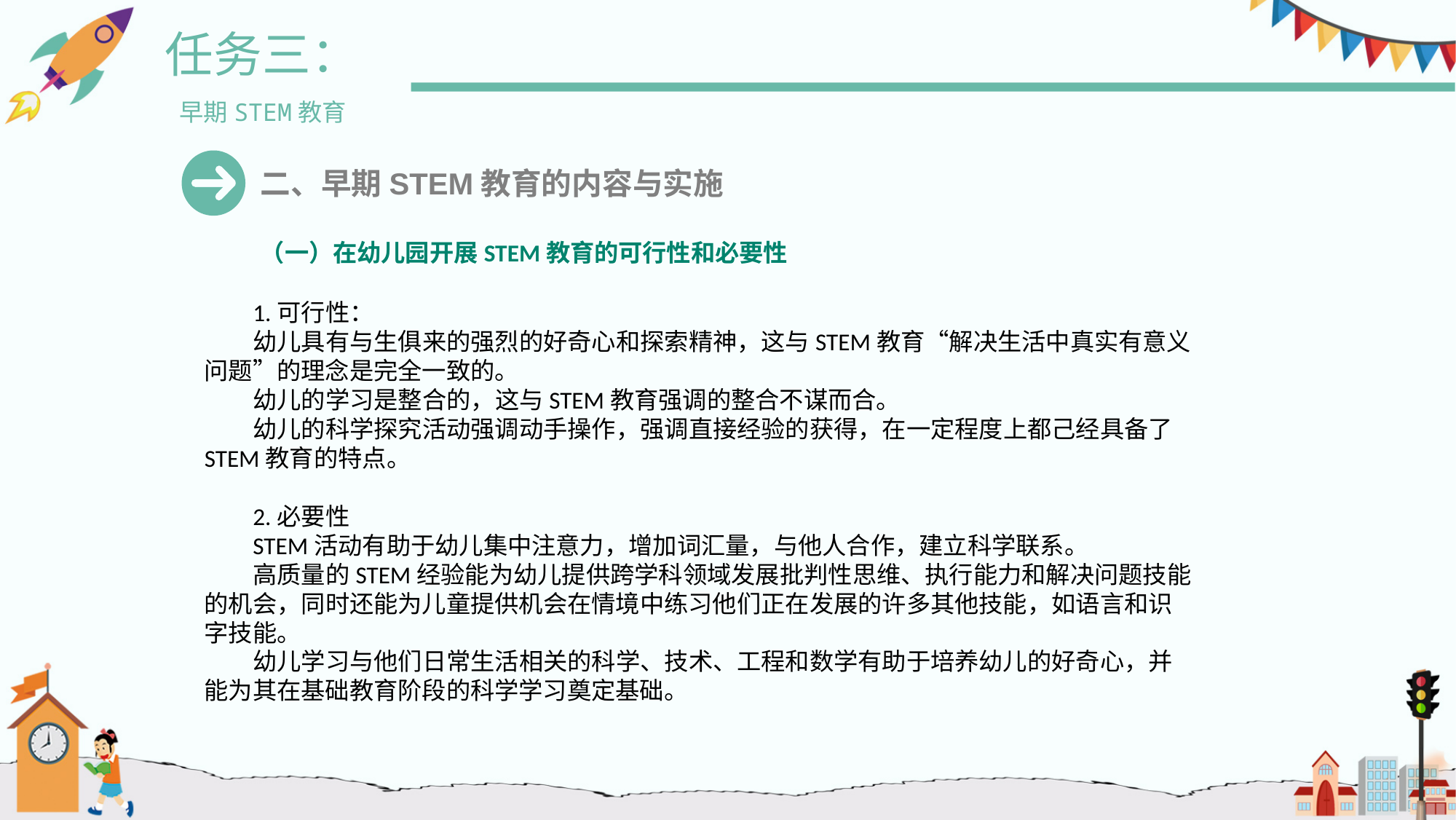

任务三：

早期STEM教育

二、早期STEM教育的内容与实施

（一）在幼儿园开展STEM教育的可行性和必要性

1.可行性：
幼儿具有与生俱来的强烈的好奇心和探索精神，这与STEM教育“解决生活中真实有意义问题”的理念是完全一致的。
幼儿的学习是整合的，这与STEM教育强调的整合不谋而合。
幼儿的科学探究活动强调动手操作，强调直接经验的获得，在一定程度上都己经具备了STEM教育的特点。

2.必要性
STEM活动有助于幼儿集中注意力，增加词汇量，与他人合作，建立科学联系。
高质量的STEM经验能为幼儿提供跨学科领域发展批判性思维、执行能力和解决问题技能的机会，同时还能为儿童提供机会在情境中练习他们正在发展的许多其他技能，如语言和识字技能。
幼儿学习与他们日常生活相关的科学、技术、工程和数学有助于培养幼儿的好奇心，并能为其在基础教育阶段的科学学习奠定基础。